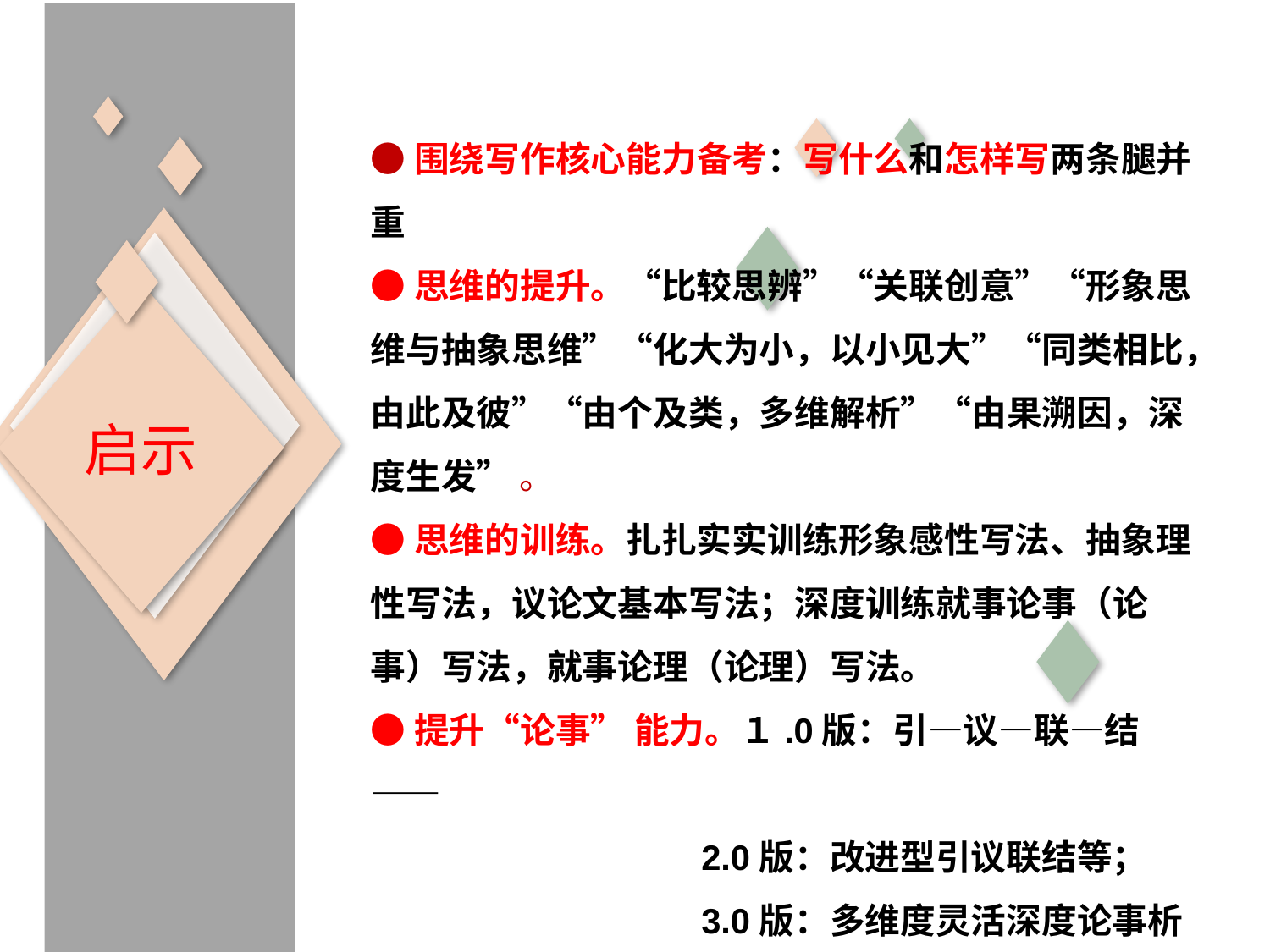

●围绕写作核心能力备考：写什么和怎样写两条腿并重
●思维的提升。“比较思辨”“关联创意”“形象思维与抽象思维”“化大为小，以小见大”“同类相比，由此及彼”“由个及类，多维解析”“由果溯因，深度生发” 。
●思维的训练。扎扎实实训练形象感性写法、抽象理性写法，议论文基本写法；深度训练就事论事（论事）写法，就事论理（论理）写法。
●提升“论事” 能力。１.0版：引—议—联—结——
                                  2.0版：改进型引议联结等；
                                  3.0版：多维度灵活深度论事析道
（参考陈维贤老师的文章及讲座内容）

启示